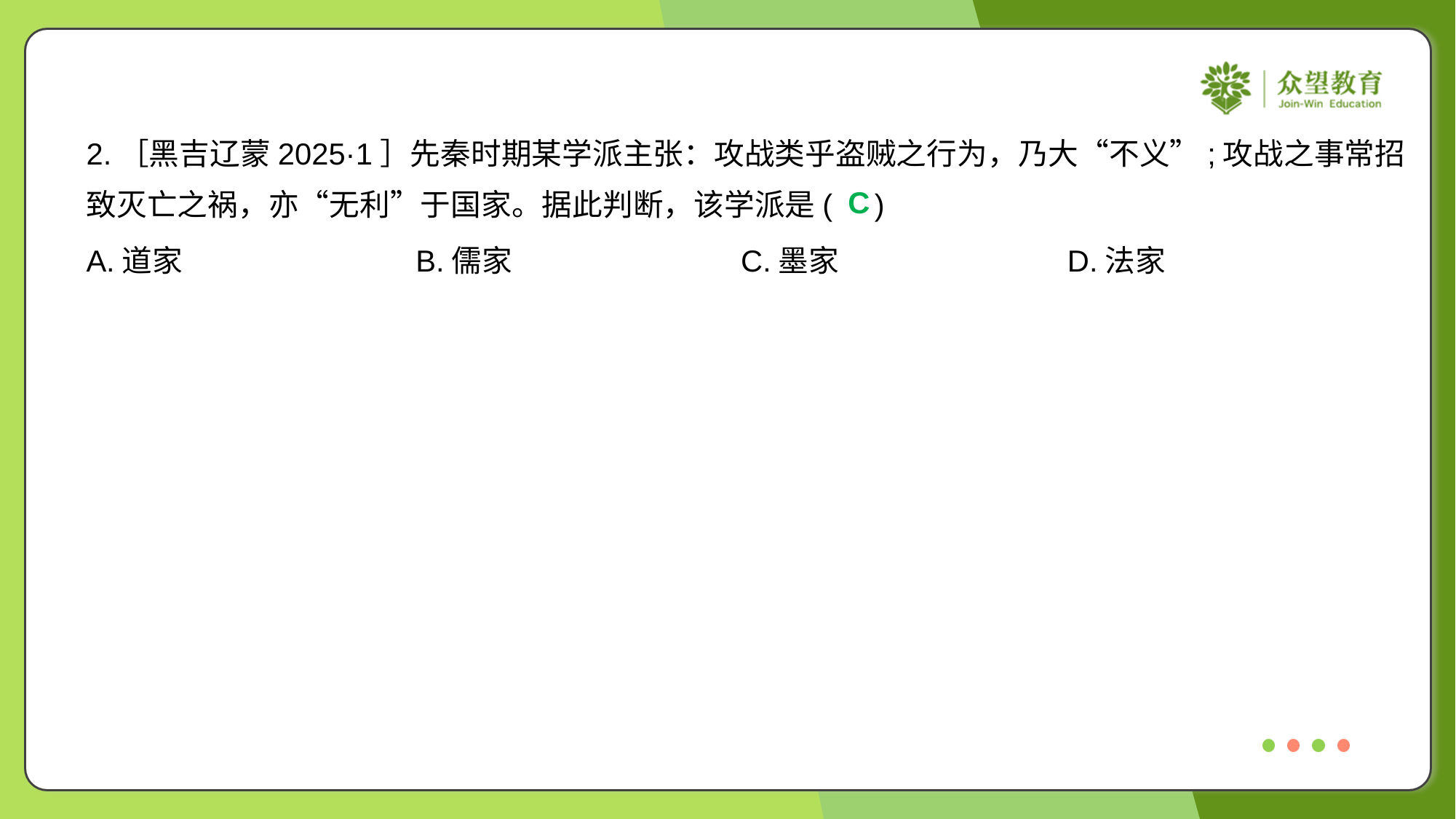

2.［黑吉辽蒙2025·1］先秦时期某学派主张：攻战类乎盗贼之行为，乃大“不义”;攻战之事常招
致灭亡之祸，亦“无利”于国家。据此判断，该学派是(     )
C
A.道家	B.儒家	C.墨家	D.法家